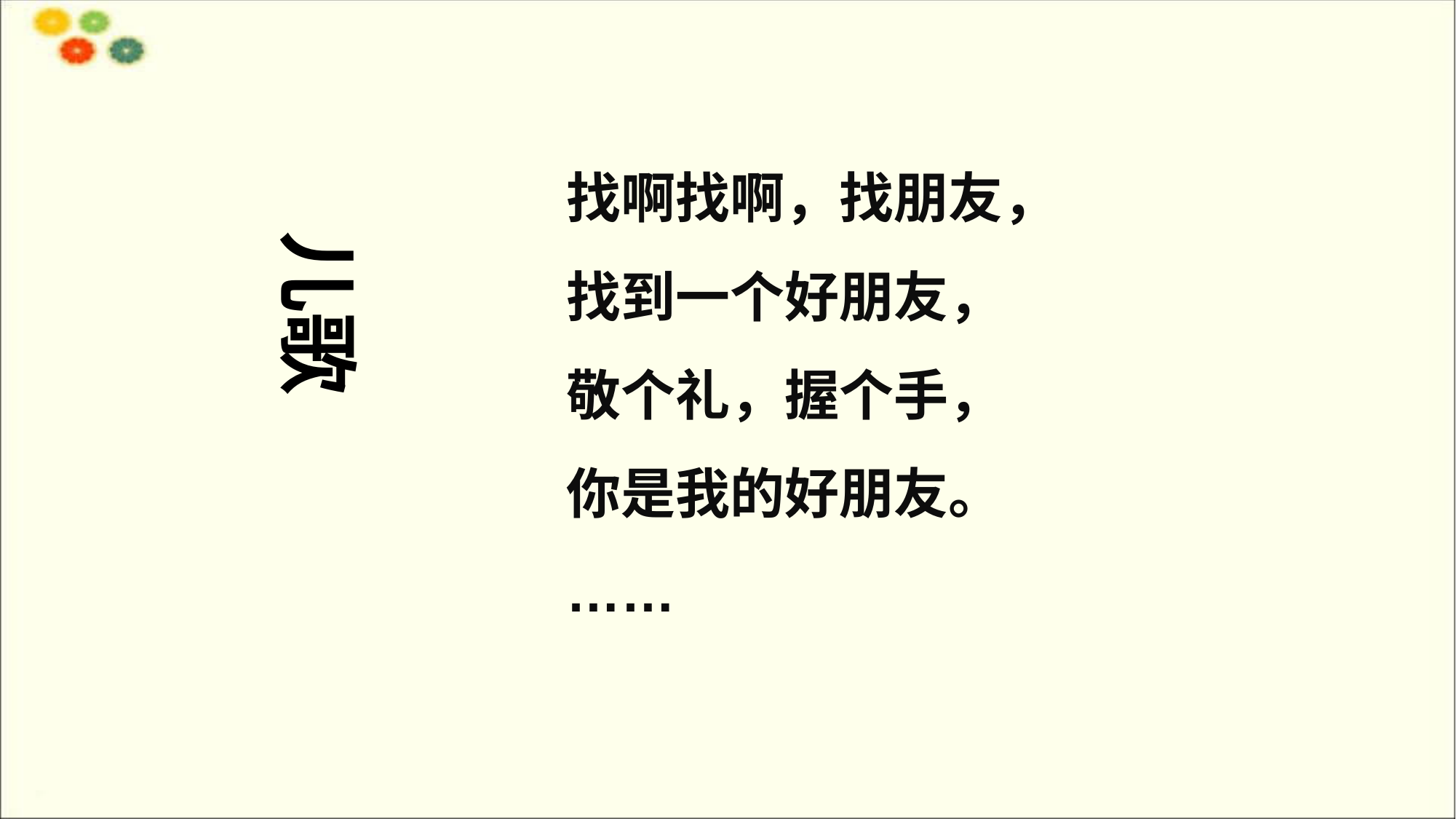

https://www.ypppt.com/
找啊找啊，找朋友，
找到一个好朋友，
敬个礼，握个手，
你是我的好朋友。
……
儿歌